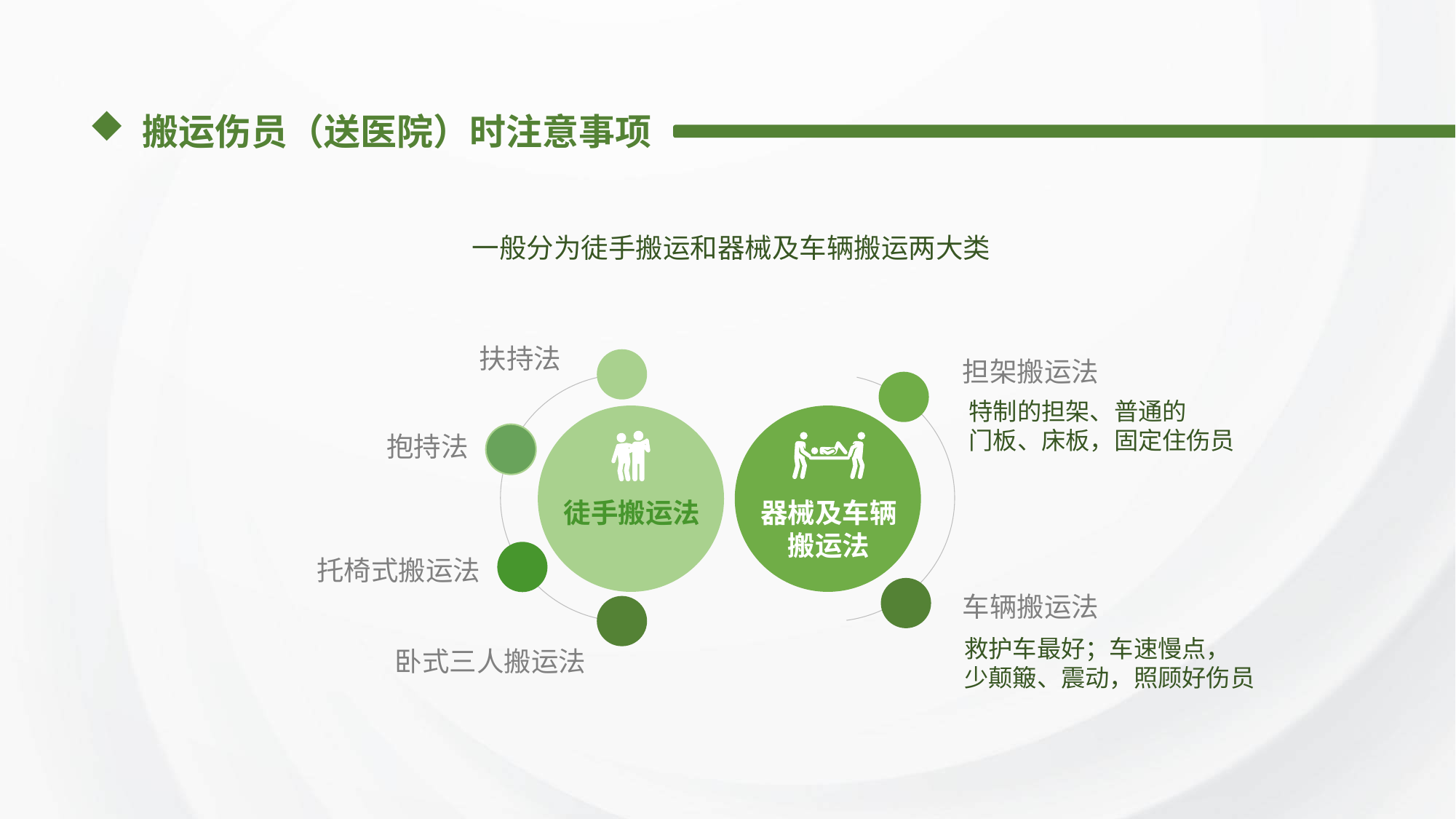

搬运伤员（送医院）时注意事项
一般分为徒手搬运和器械及车辆搬运两大类
扶持法
担架搬运法

特制的担架、普通的
门板、床板，固定住伤员

抱持法

徒手搬运法
器械及车辆
搬运法

托椅式搬运法

车辆搬运法

救护车最好；车速慢点，
少颠簸、震动，照顾好伤员
卧式三人搬运法